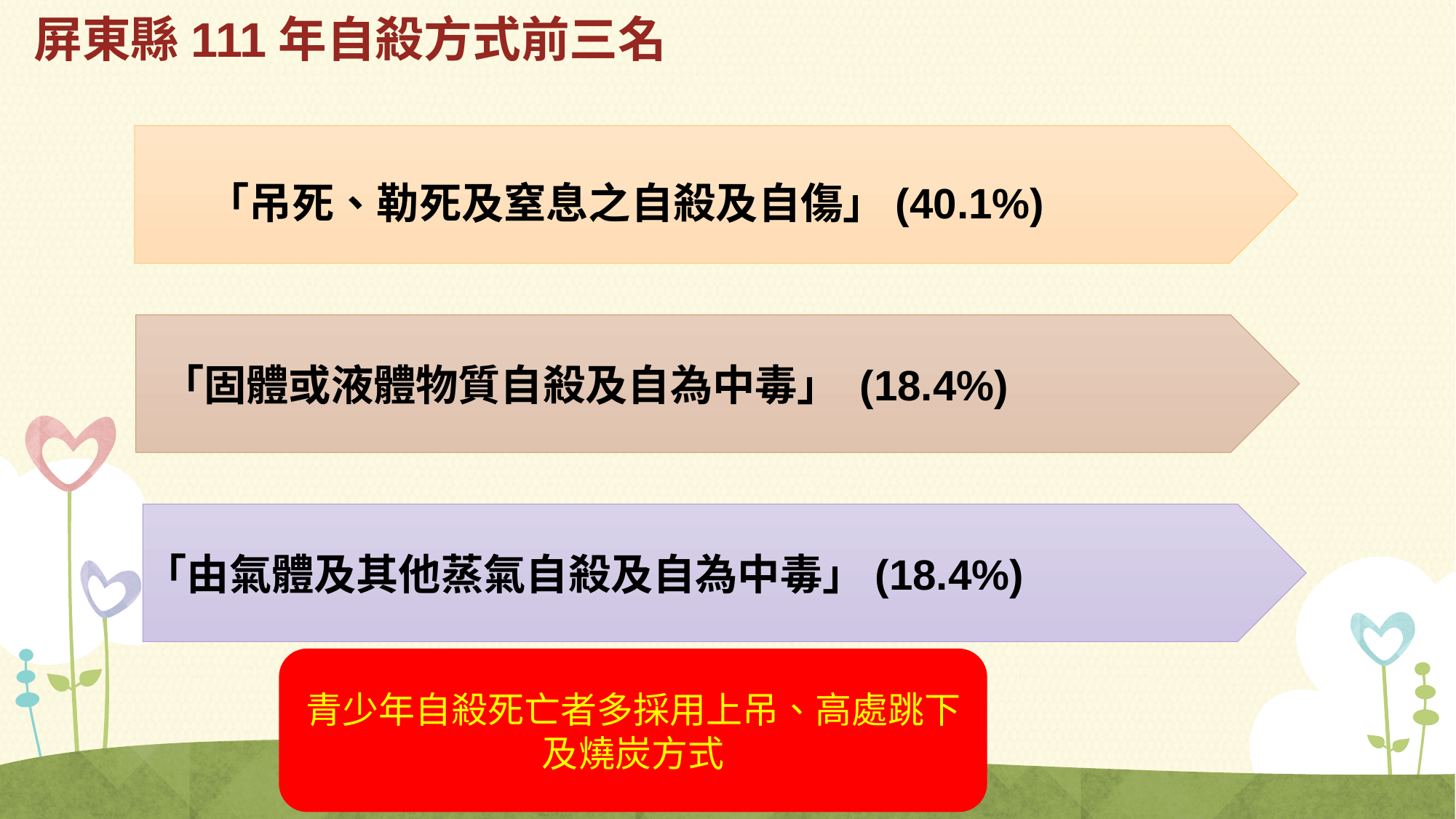

# 屏東縣111年自殺方式前三名

 「吊死、勒死及窒息之自殺及自傷」(40.1%)

「固體或液體物質自殺及自為中毒」 (18.4%)

「由氣體及其他蒸氣自殺及自為中毒」(18.4%)
青少年自殺死亡者多採用上吊、高處跳下及燒炭方式